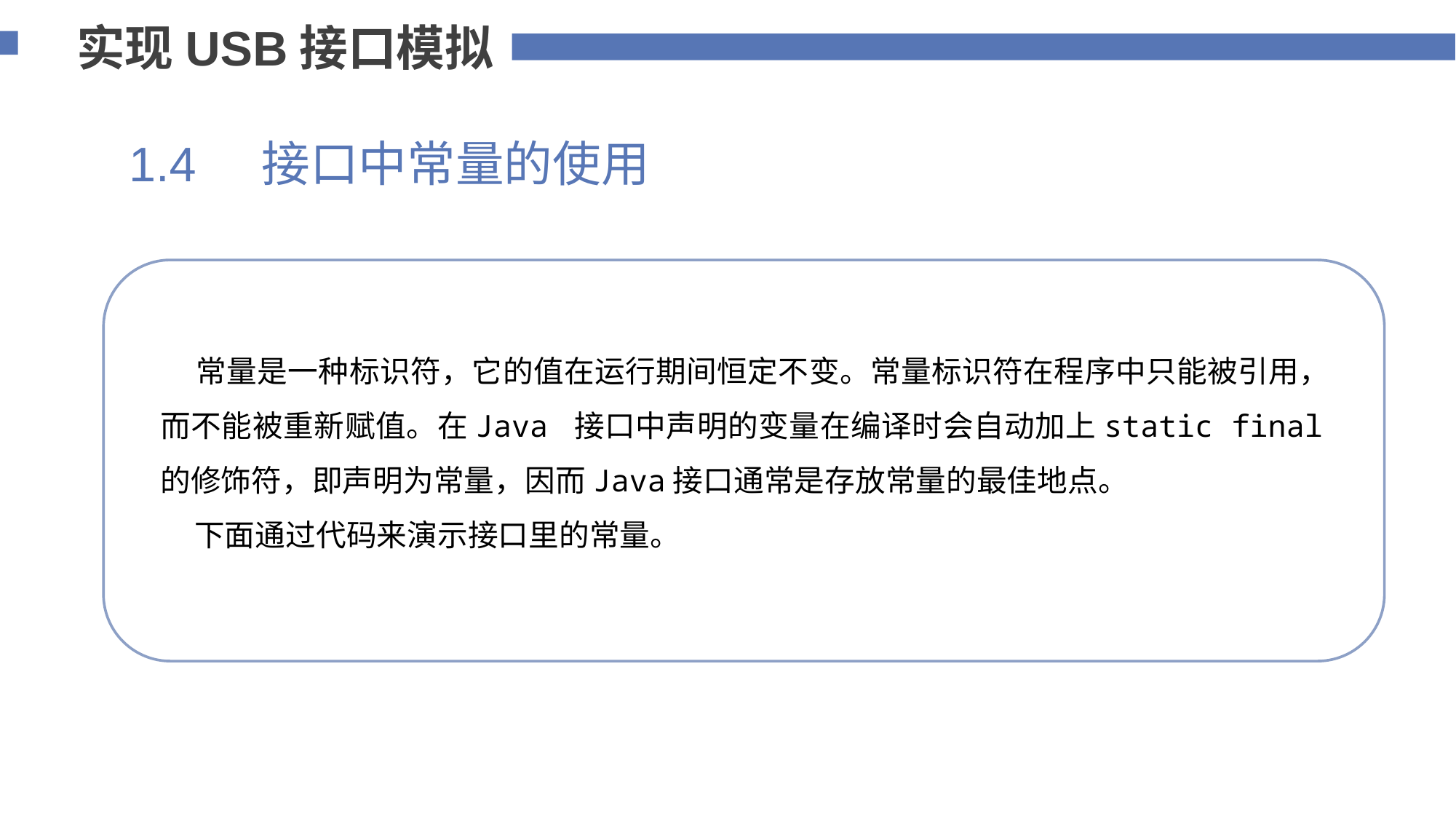

实现USB接口模拟

1.4    接口中常量的使用

    常量是一种标识符，它的值在运行期间恒定不变。常量标识符在程序中只能被引用，而不能被重新赋值。在Java 接口中声明的变量在编译时会自动加上static final的修饰符，即声明为常量，因而Java接口通常是存放常量的最佳地点。
    下面通过代码来演示接口里的常量。